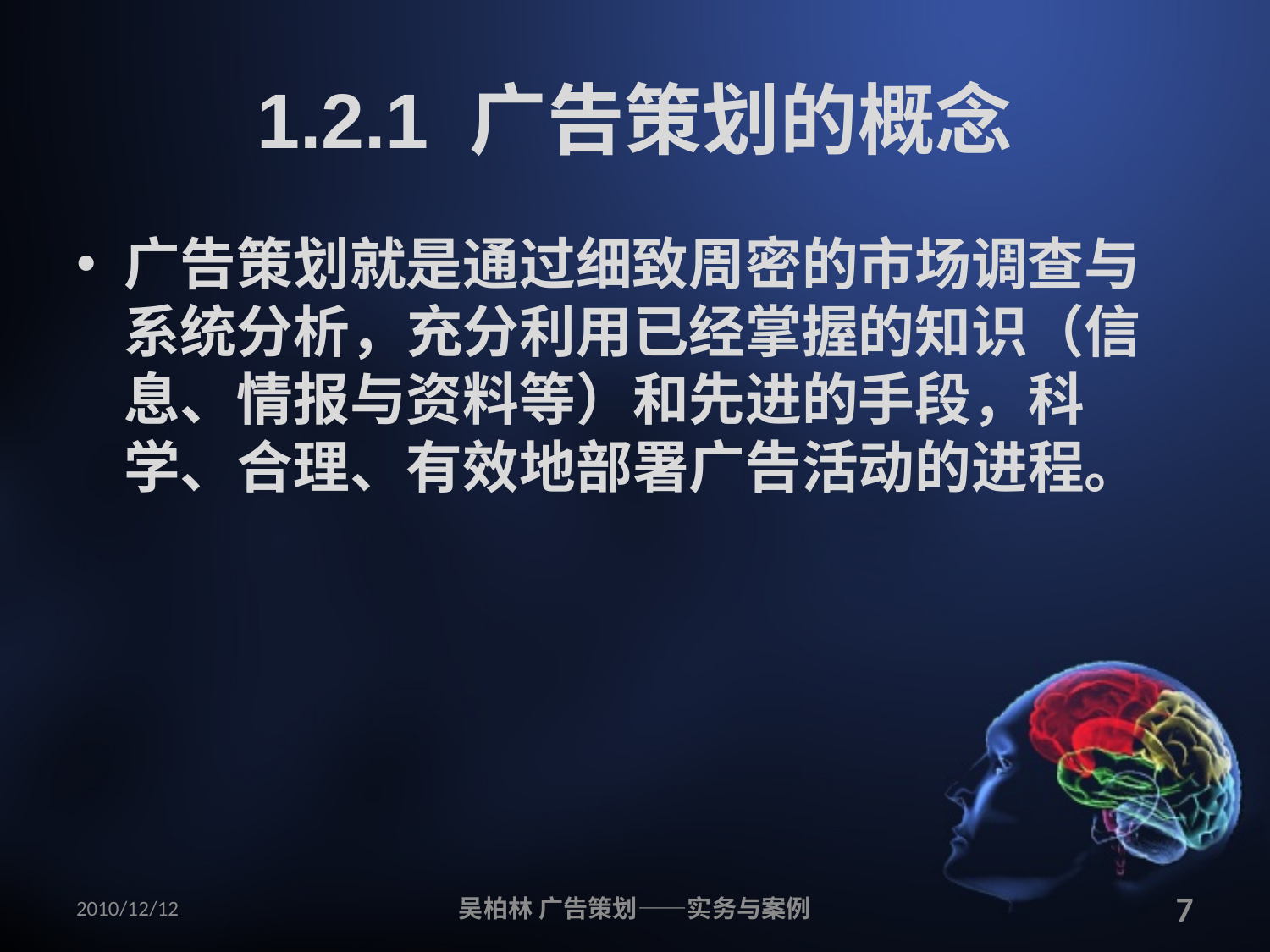

# 1.2.1 广告策划的概念
广告策划就是通过细致周密的市场调查与系统分析，充分利用已经掌握的知识（信息、情报与资料等）和先进的手段，科学、合理、有效地部署广告活动的进程。

2010/12/12
吴柏林 广告策划——实务与案例
7